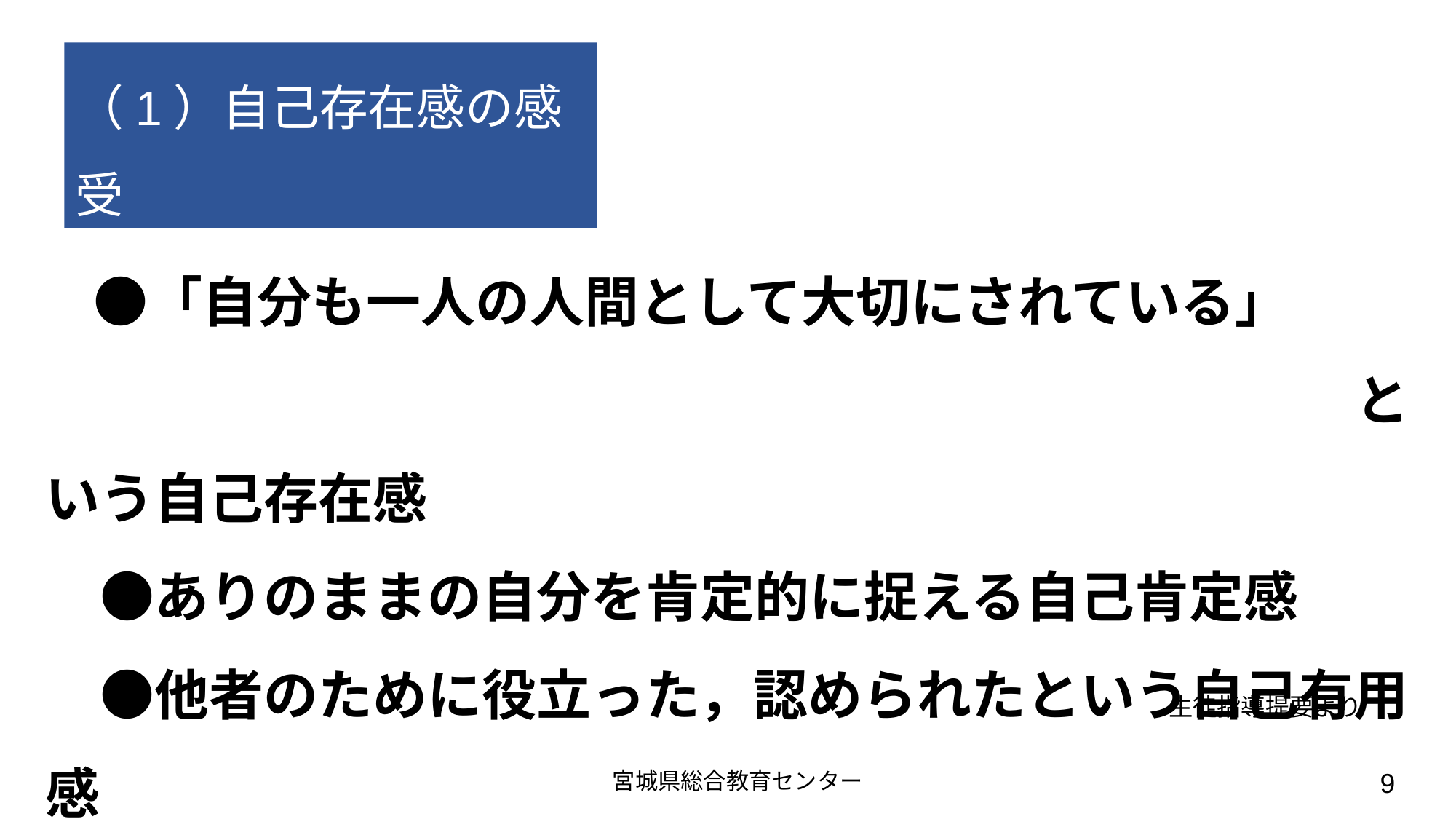

（1）自己存在感の感受
　●「自分も一人の人間として大切にされている」
　　　　　　　　　　　　　　　　　　　　　　　　という自己存在感
　●ありのままの自分を肯定的に捉える自己肯定感
　●他者のために役立った，認められたという自己有用感
生徒指導提要より